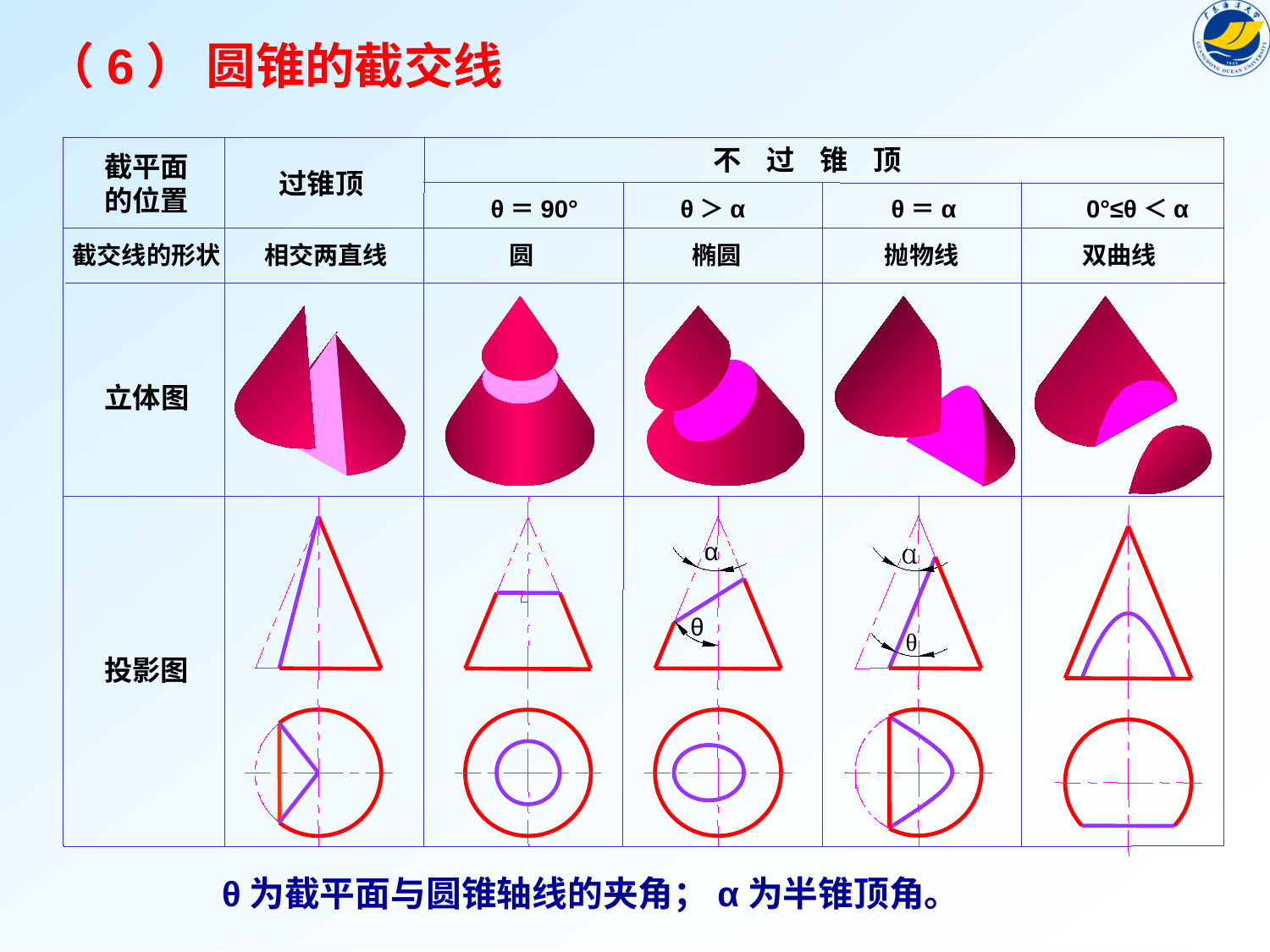

（6） 圆锥的截交线

不    过    锥    顶
截平面
的位置
过锥顶

θ＝90°
θ＞α
θ＝α
0°≤θ＜α

截交线的形状
相交两直线
圆
椭圆
抛物线
双曲线

立体图

α

θ

θ

投影图

θ为截平面与圆锥轴线的夹角；α为半锥顶角。